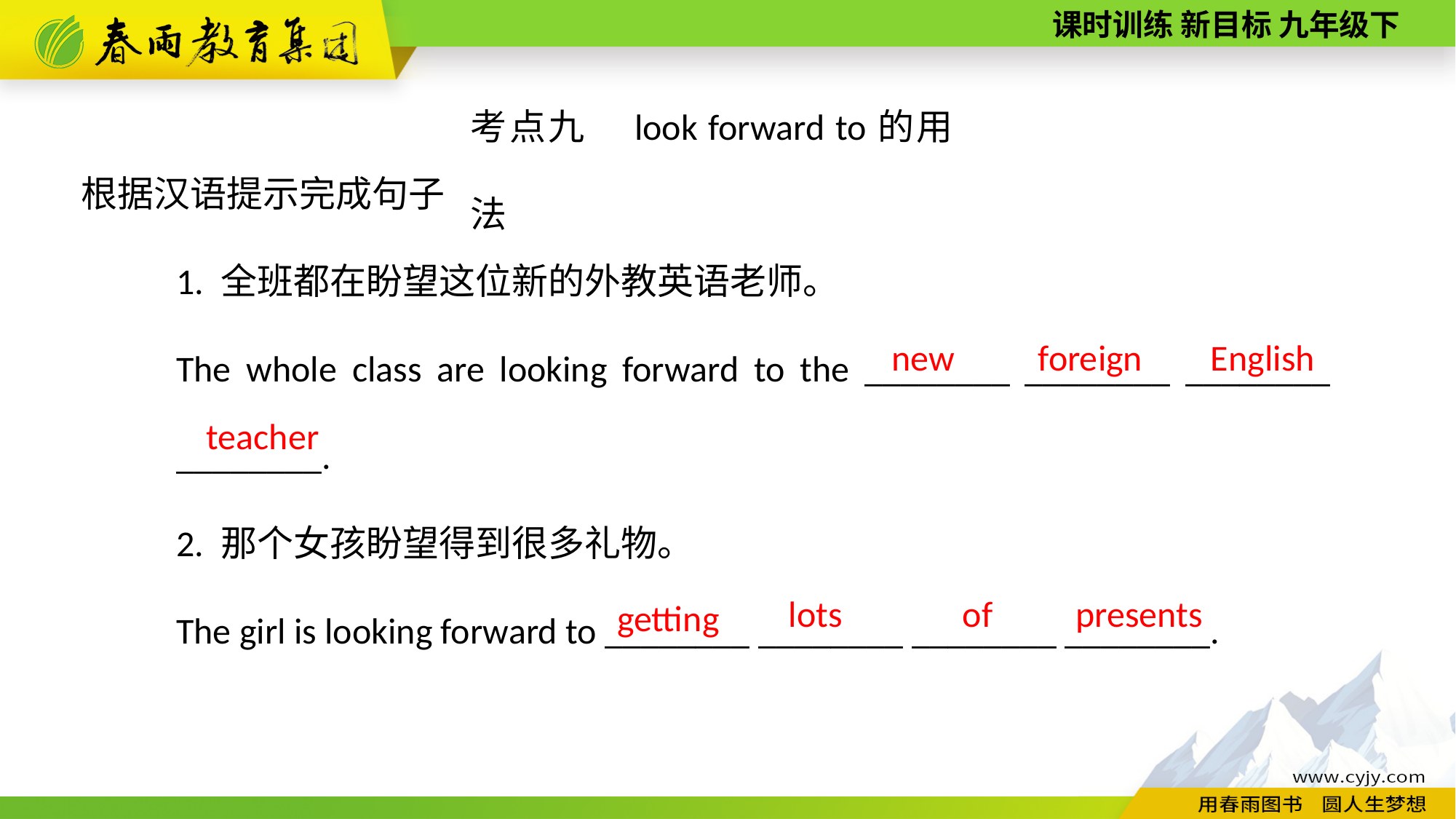

考点九　look forward to的用法
根据汉语提示完成句子
1. 全班都在盼望这位新的外教英语老师。
The whole class are looking forward to the ________ ________ ________ ________.
2. 那个女孩盼望得到很多礼物。
The girl is looking forward to ________ ________ ________ ________.
English
foreign
new
teacher
presents
of
lots
getting